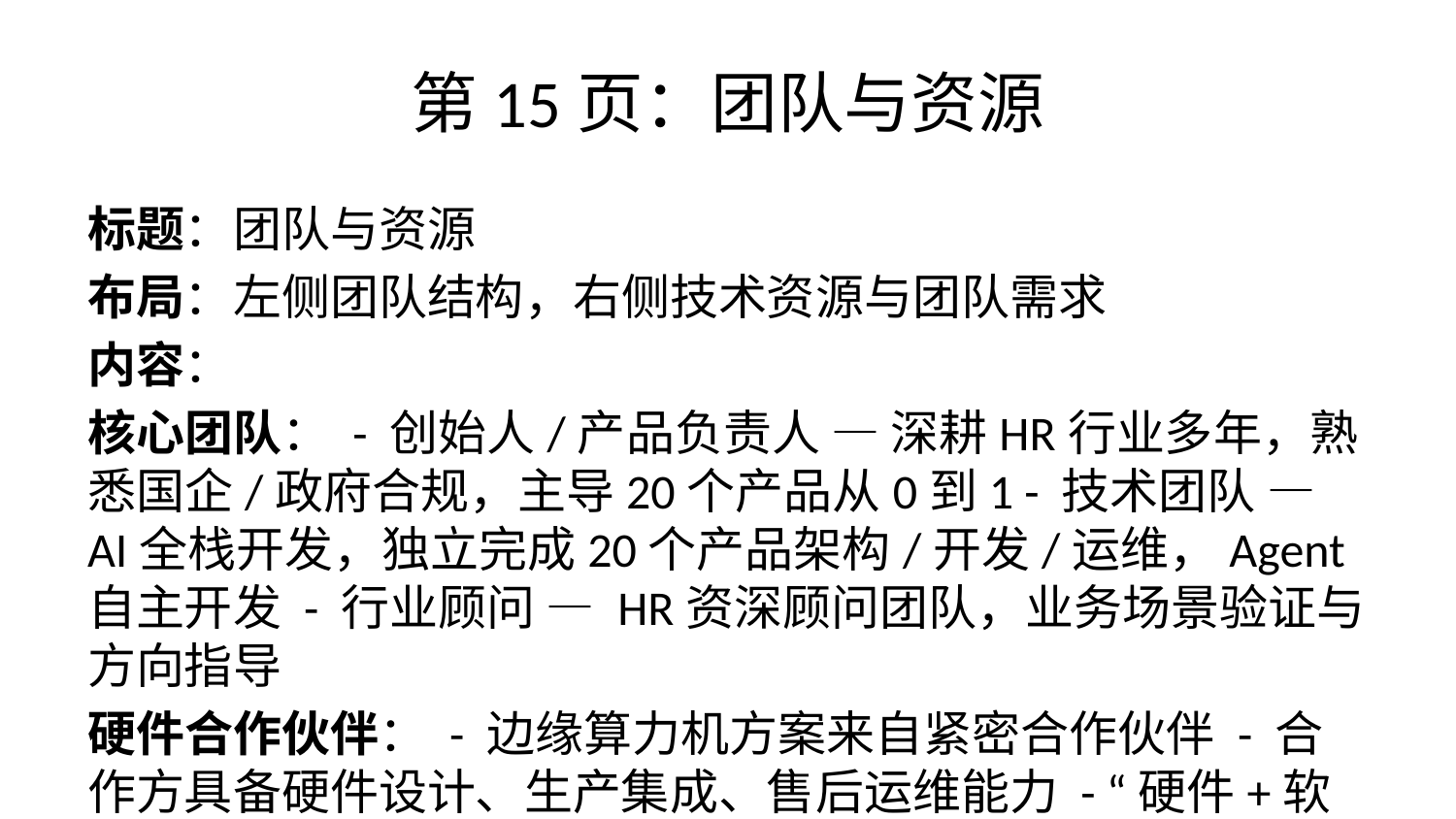

# 第15页：团队与资源
标题：团队与资源
布局：左侧团队结构，右侧技术资源与团队需求
内容：
核心团队： - 创始人/产品负责人 — 深耕HR行业多年，熟悉国企/政府合规，主导20个产品从0到1 - 技术团队 — AI全栈开发，独立完成20个产品架构/开发/运维，Agent自主开发 - 行业顾问 — HR资深顾问团队，业务场景验证与方向指导
硬件合作伙伴： - 边缘算力机方案来自紧密合作伙伴 - 合作方具备硬件设计、生产集成、售后运维能力 - “硬件+软件”联合交付模式
技术资源： - 自有AI应用平台（all8ai.top / hr8ai.top / opc8ai.com） - 完整产品运维与部署体系 - 多行业场景适配经验（政府、教育、医疗）
团队需求： - 急需：商务/渠道拓展人才 - 其次：政府/国企项目交付经理 - 期望投资机构在客户渠道和人才方面给予支持
视觉建议：左侧用组织架构图（创始人→技术团队/行业顾问/硬件合作伙伴），右侧分块列出资源与需求。团队需求用橙色标注表示”需要帮助”